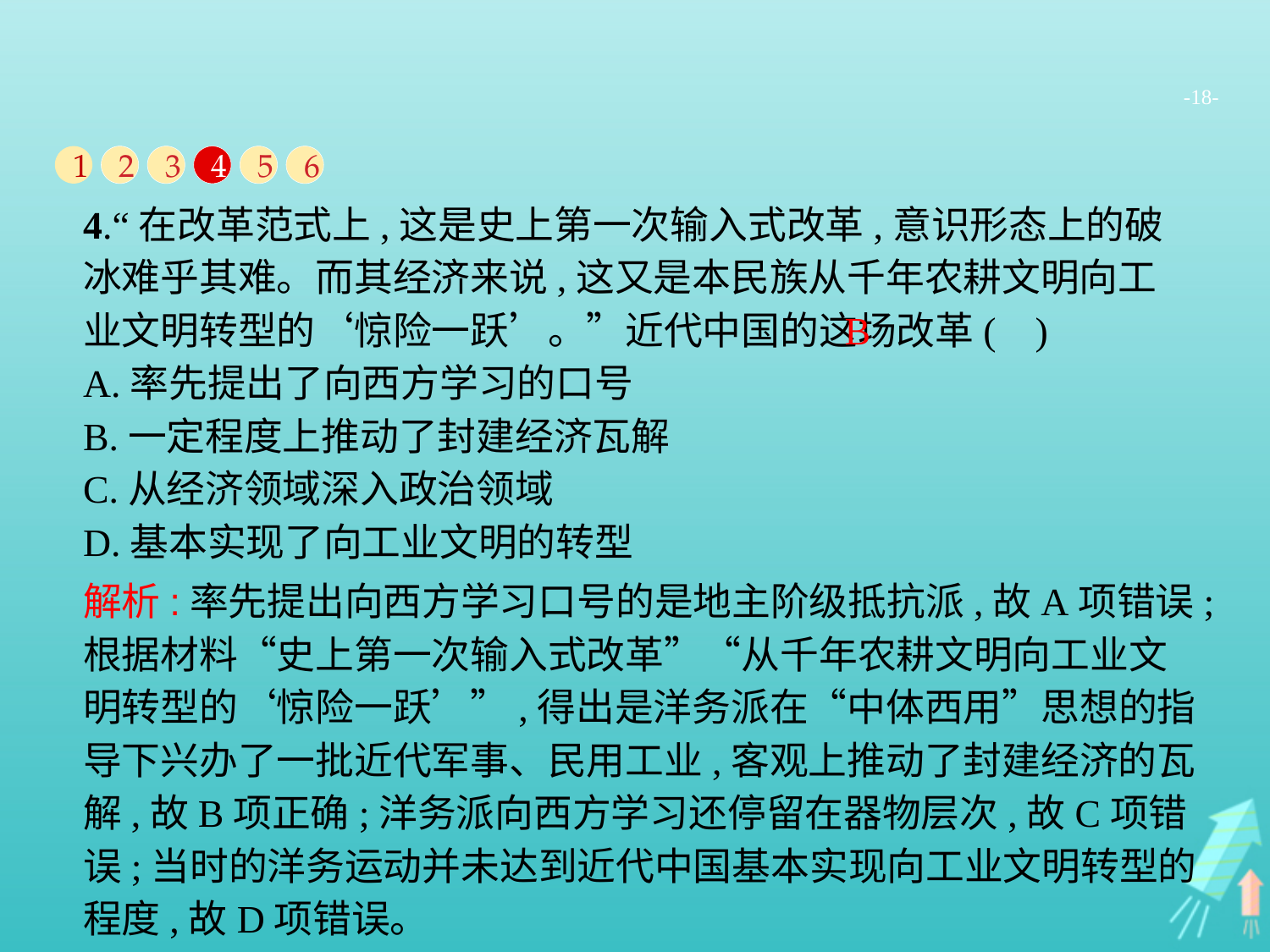

-18-
1
2
3
4
5
6
4.“在改革范式上,这是史上第一次输入式改革,意识形态上的破冰难乎其难。而其经济来说,这又是本民族从千年农耕文明向工业文明转型的‘惊险一跃’。”近代中国的这场改革(    )
A.率先提出了向西方学习的口号
B.一定程度上推动了封建经济瓦解
C.从经济领域深入政治领域
D.基本实现了向工业文明的转型
B
解析:率先提出向西方学习口号的是地主阶级抵抗派,故A项错误;根据材料“史上第一次输入式改革”“从千年农耕文明向工业文明转型的‘惊险一跃’”,得出是洋务派在“中体西用”思想的指导下兴办了一批近代军事、民用工业,客观上推动了封建经济的瓦解,故B项正确;洋务派向西方学习还停留在器物层次,故C项错误;当时的洋务运动并未达到近代中国基本实现向工业文明转型的程度,故D项错误。